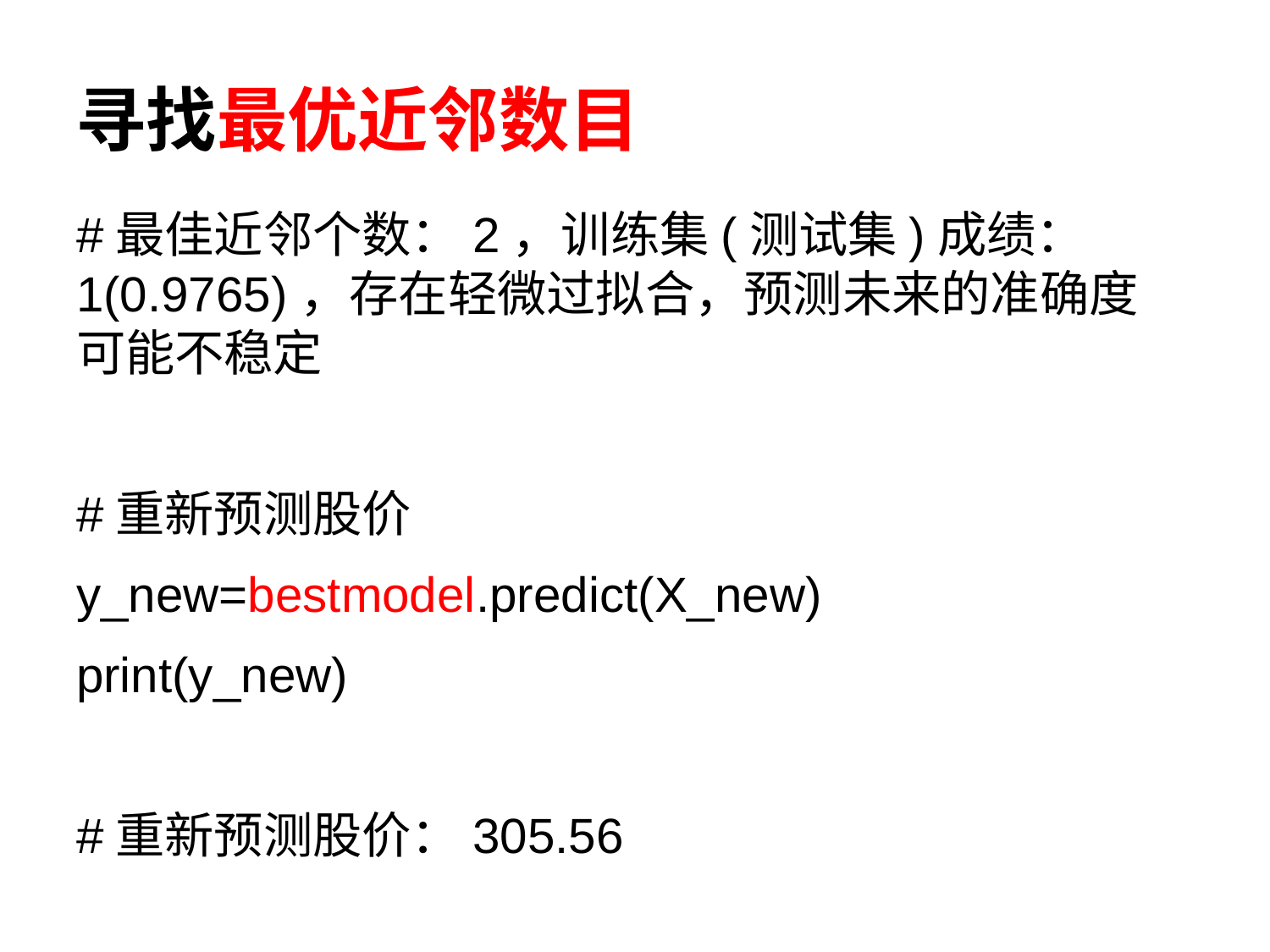

# 寻找最优近邻数目
#最佳近邻个数：2，训练集(测试集)成绩：1(0.9765)，存在轻微过拟合，预测未来的准确度可能不稳定

#重新预测股价
y_new=bestmodel.predict(X_new)
print(y_new)

#重新预测股价：305.56